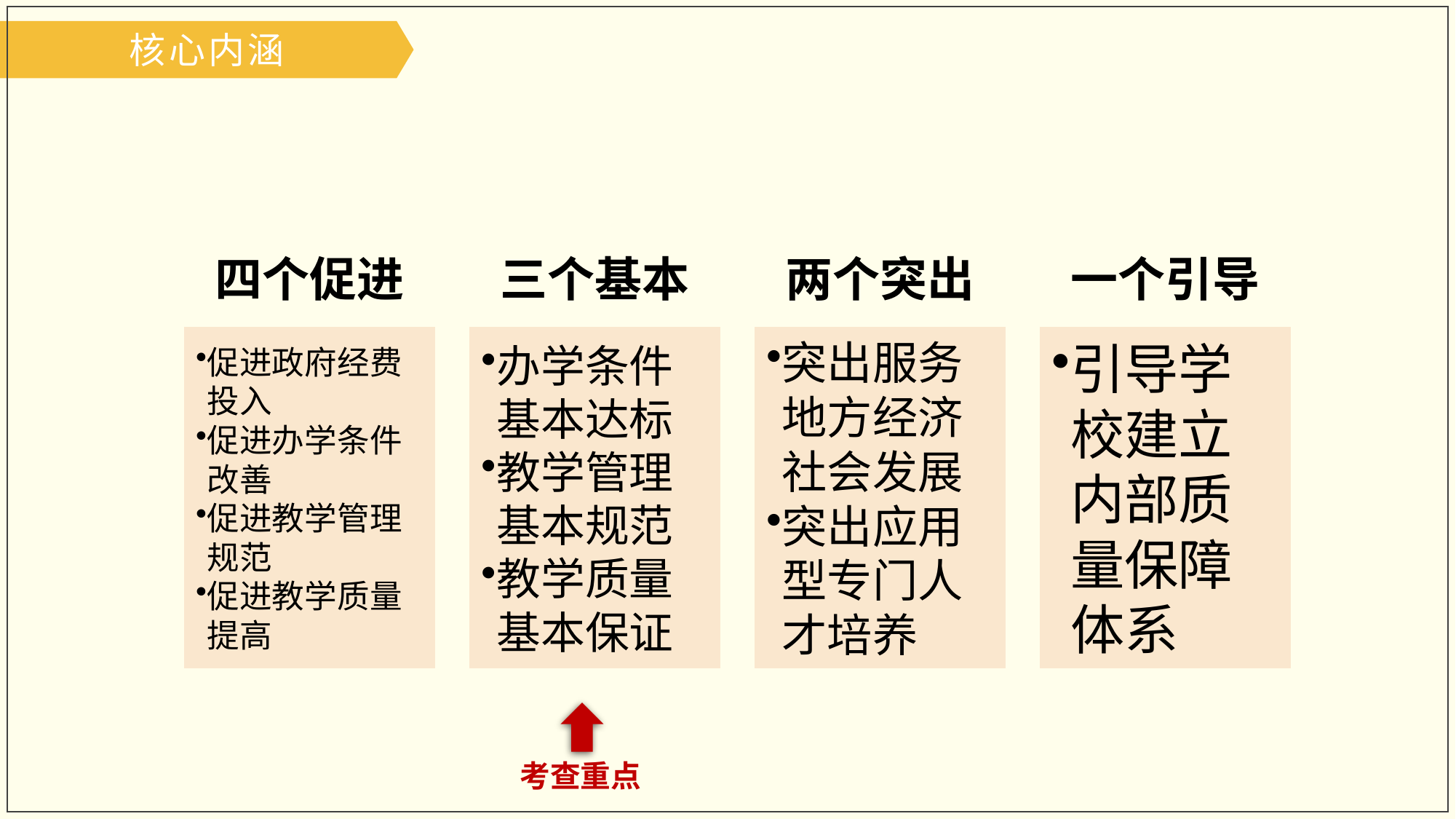

核心内涵

四个促进
促进政府经费投入
促进办学条件改善
三个基本
办学条件基本达标
教学管理基本规范
两个突出
突出服务地方经济社会发展
突出应用型专门人才培养
促进教学管理规范
促进教学质量提高
教学质量基本保证
一个引导
引导学校建立内部质量保障体系

考查重点